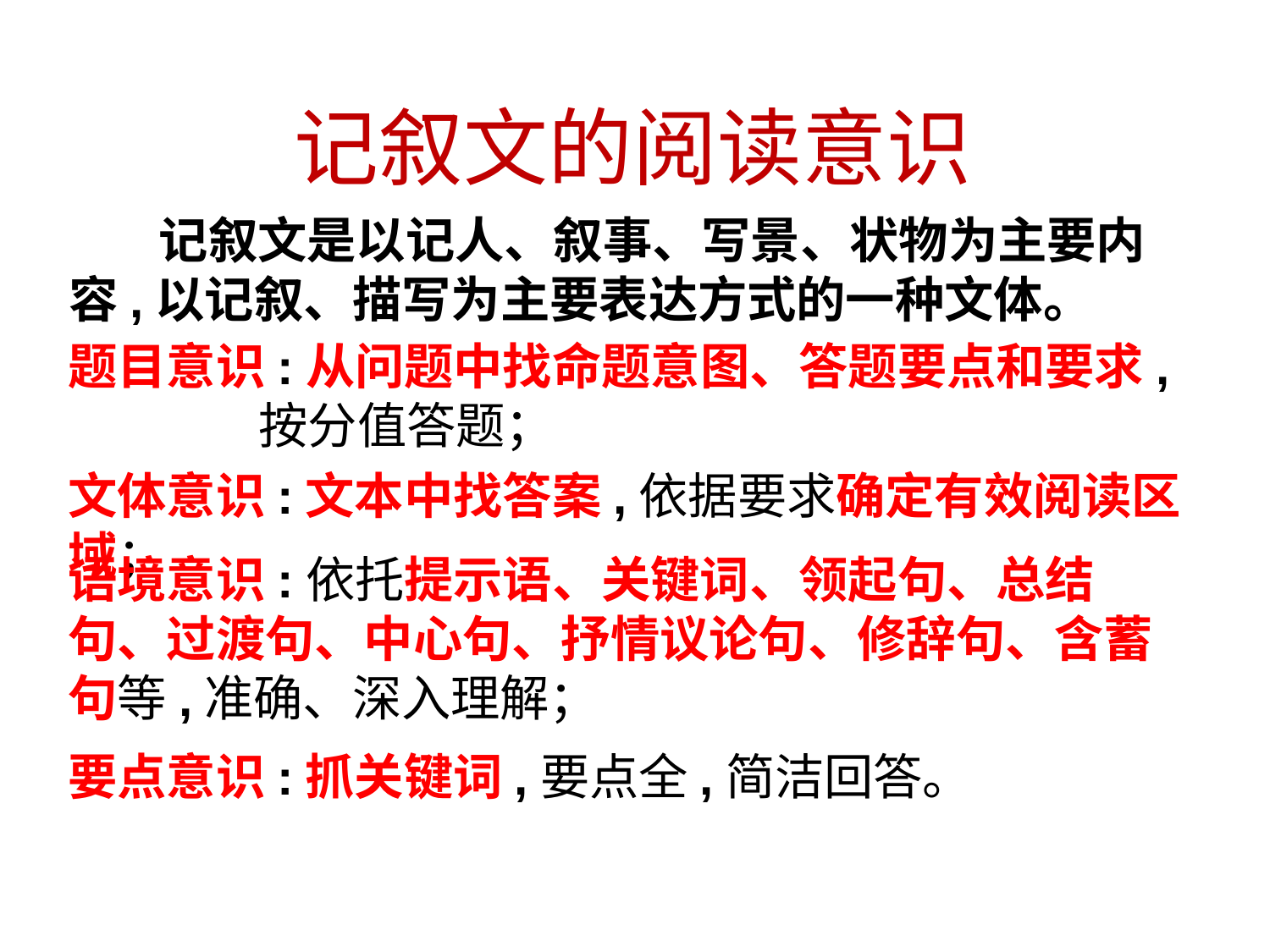

记叙文的阅读意识
       记叙文是以记人、叙事、写景、状物为主要内容,以记叙、描写为主要表达方式的一种文体。
题目意识:从问题中找命题意图、答题要点和要求,                按分值答题；
文体意识:文本中找答案,依据要求确定有效阅读区域；
语境意识:依托提示语、关键词、领起句、总结句、过渡句、中心句、抒情议论句、修辞句、含蓄句等,准确、深入理解；
要点意识:抓关键词,要点全,简洁回答。